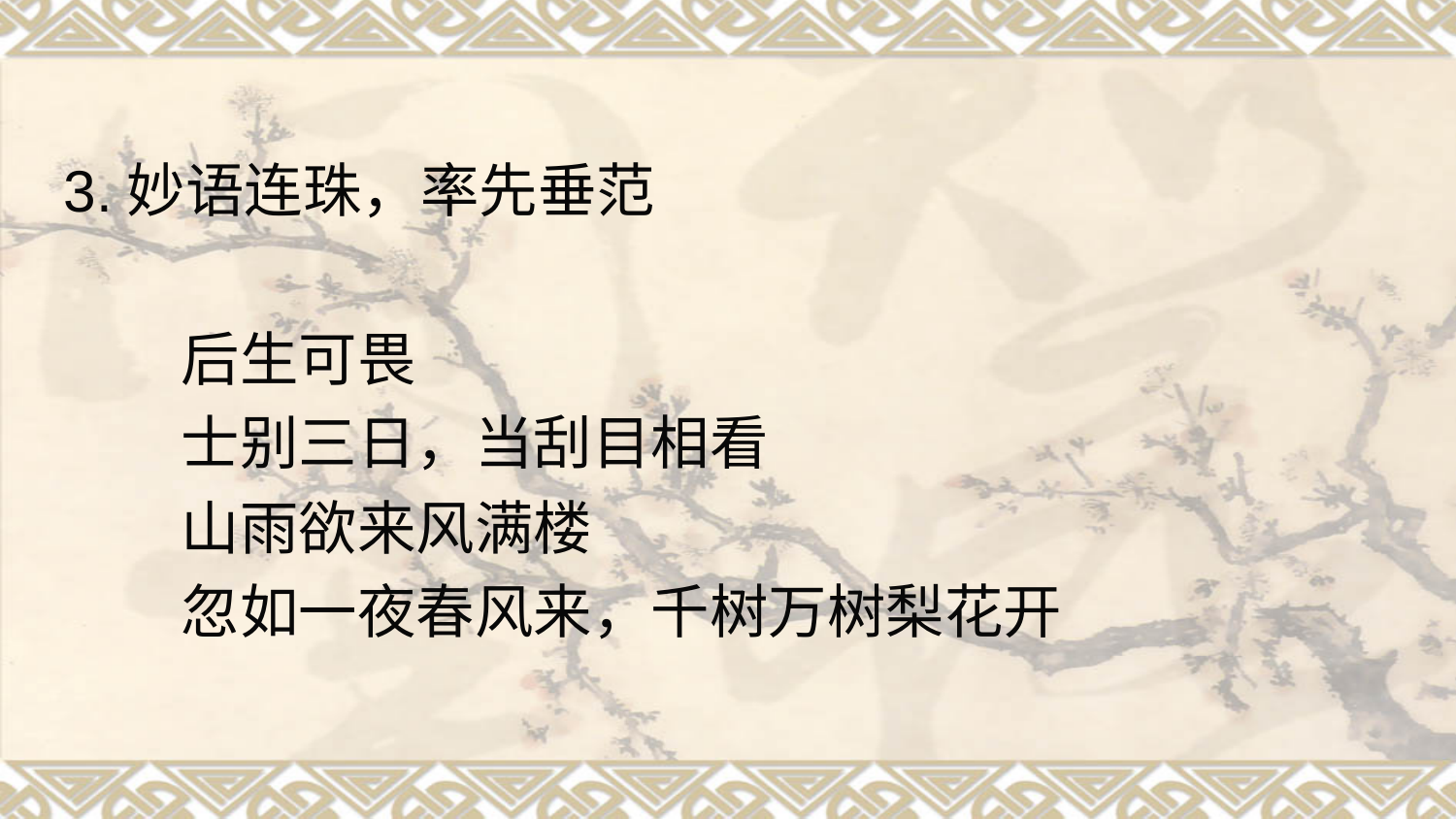

# 3.妙语连珠，率先垂范 　　后生可畏 　　士别三日，当刮目相看 　　山雨欲来风满楼 　　忽如一夜春风来，千树万树梨花开